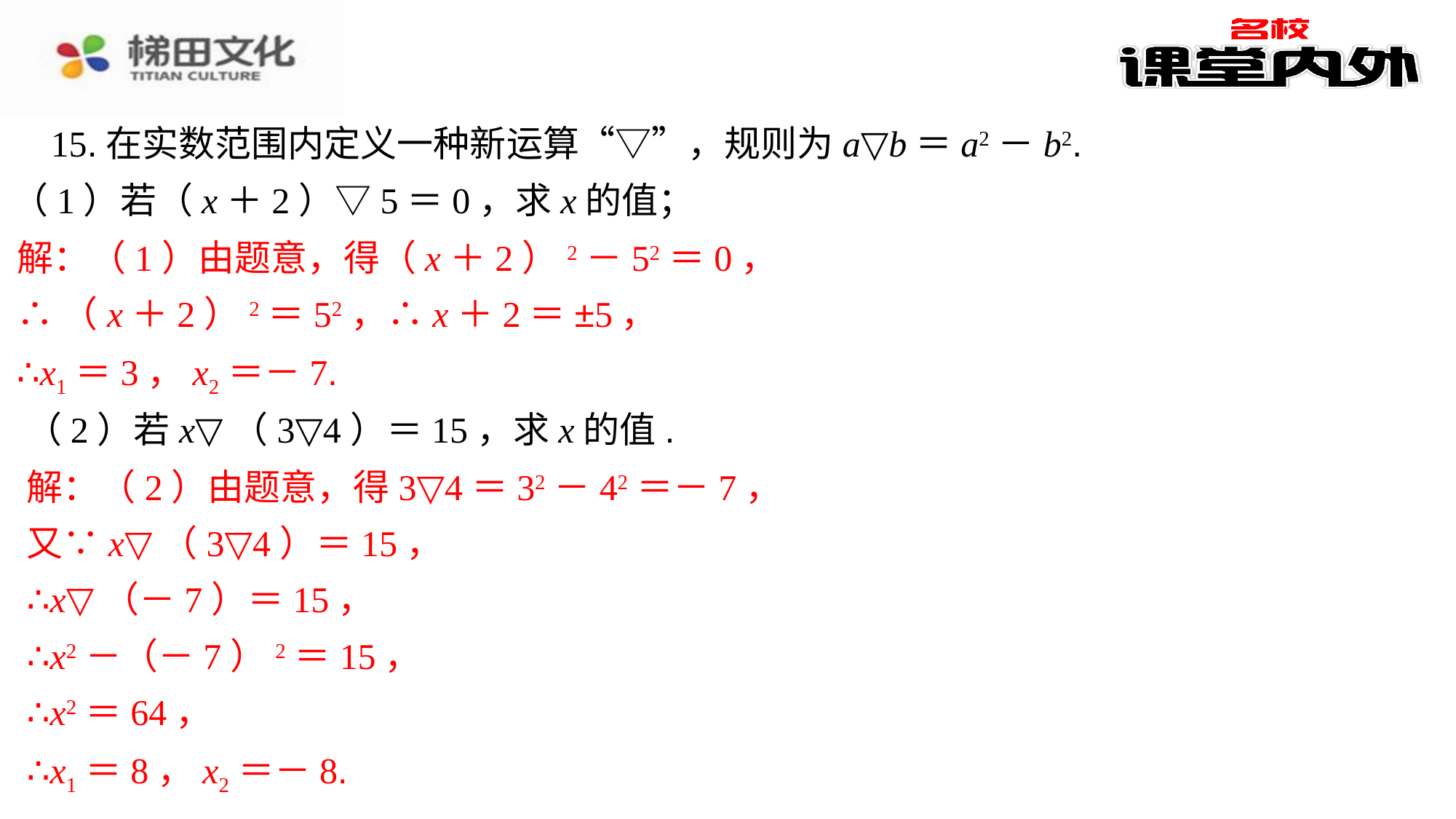

15.在实数范围内定义一种新运算“▽”，规则为a▽b＝a2－b2.
（1）若（x＋2）▽5＝0，求x的值；
解：（1）由题意，得（x＋2）2－52＝0，
∴（x＋2）2＝52，∴x＋2＝±5，
∴x1＝3，x2＝－7.
（2）若x▽（3▽4）＝15，求x的值.
解：（2）由题意，得3▽4＝32－42＝－7，
又∵x▽（3▽4）＝15，
∴x▽（－7）＝15，
∴x2－（－7）2＝15，
∴x2＝64，
∴x1＝8，x2＝－8.